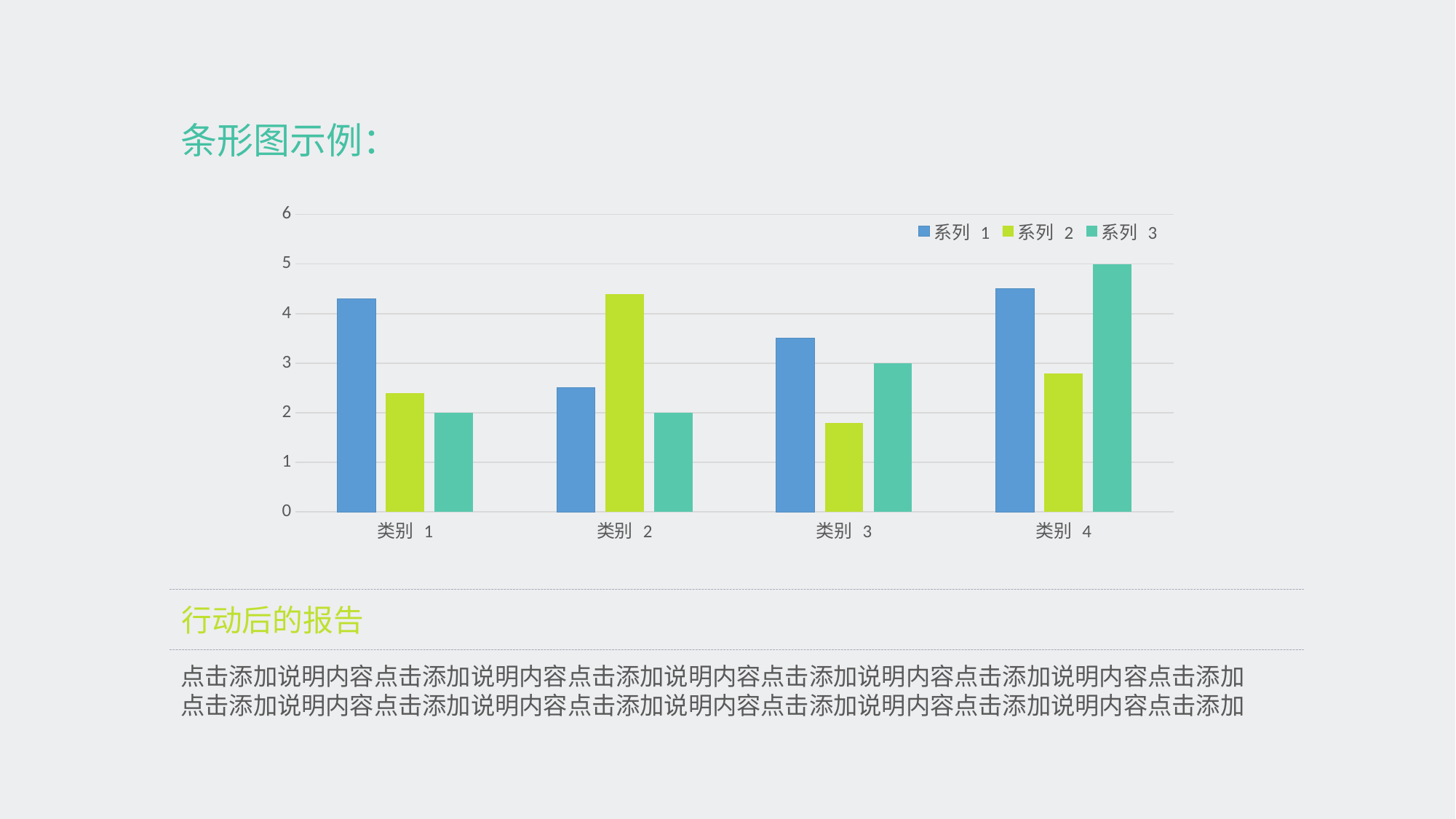

条形图示例：

### Chart

| Category | 系列 1 | 系列 2 | 系列 3 |
|---|---|---|---|
| 类别 1 | 4.3 | 2.4 | 2.0 |
| 类别 2 | 2.5 | 4.4 | 2.0 |
| 类别 3 | 3.5 | 1.8 | 3.0 |
| 类别 4 | 4.5 | 2.8 | 5.0 |
行动后的报告
点击添加说明内容点击添加说明内容点击添加说明内容点击添加说明内容点击添加说明内容点击添加
点击添加说明内容点击添加说明内容点击添加说明内容点击添加说明内容点击添加说明内容点击添加